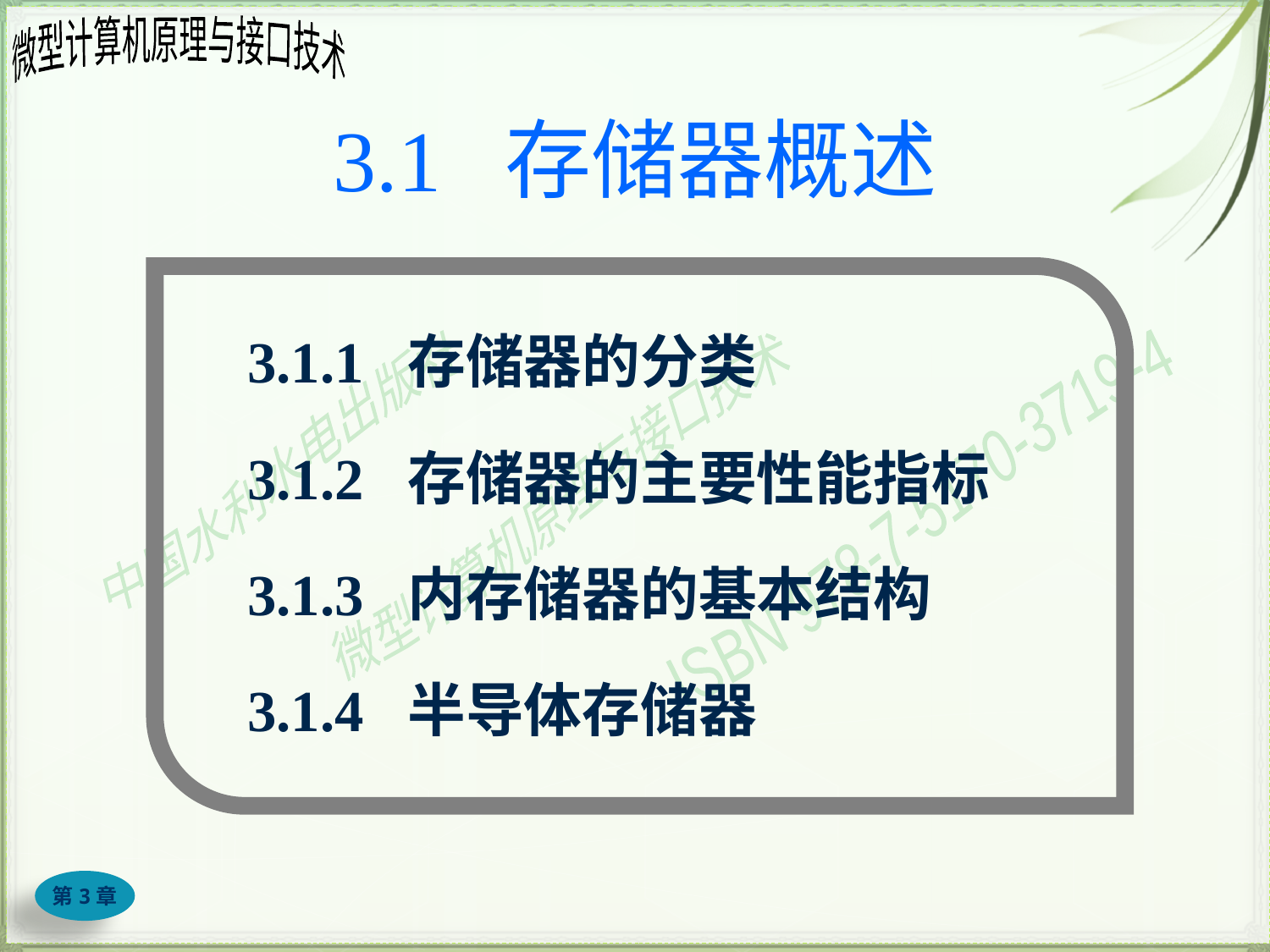

# 3.1  存储器概述

3.1.1  存储器的分类
3.1.2  存储器的主要性能指标
3.1.3  内存储器的基本结构
3.1.4  半导体存储器